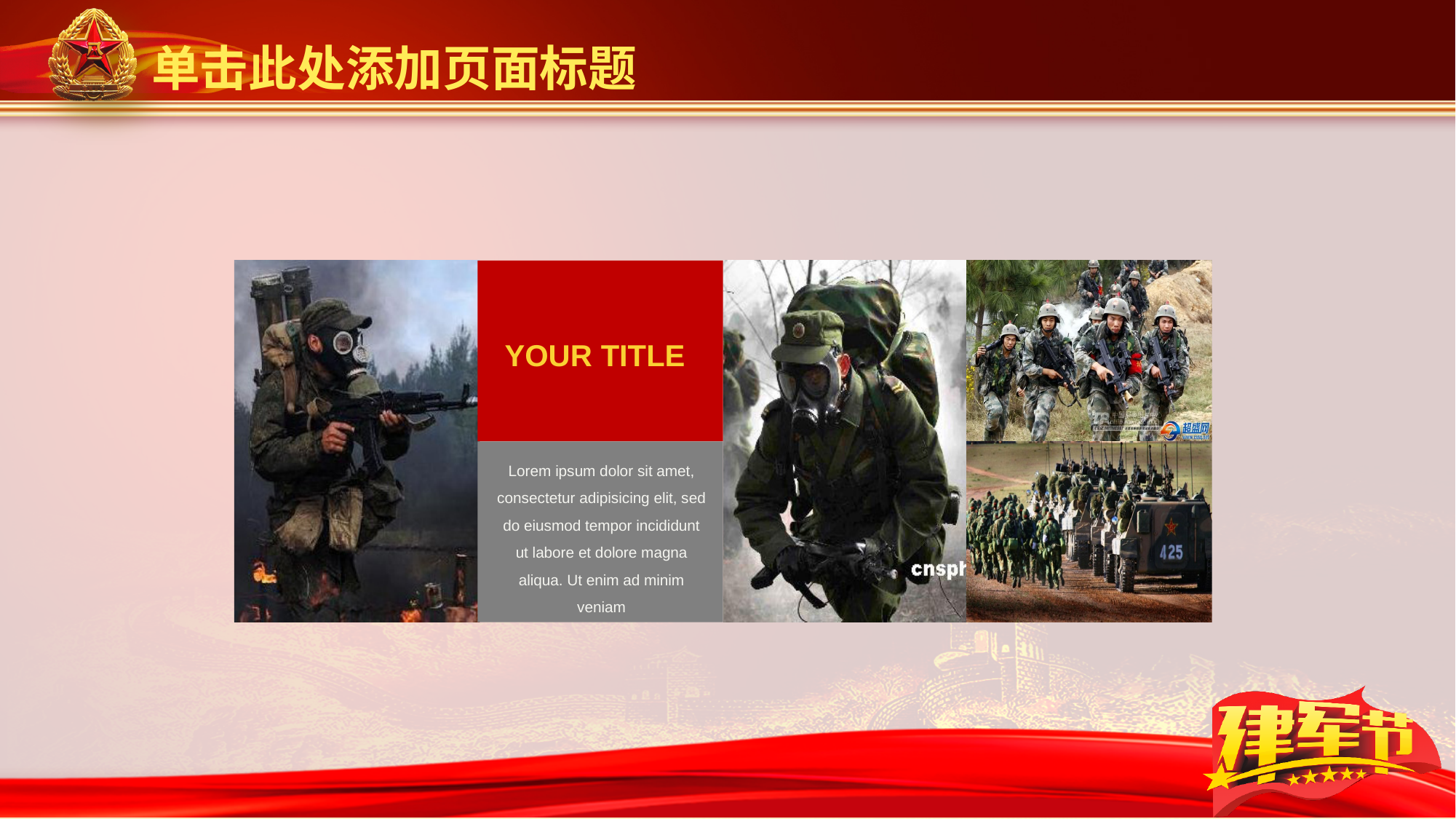

单击此处添加页面标题

YOUR TITLE

Lorem ipsum dolor sit amet, consectetur adipisicing elit, sed do eiusmod tempor incididunt ut labore et dolore magna aliqua. Ut enim ad minim veniam